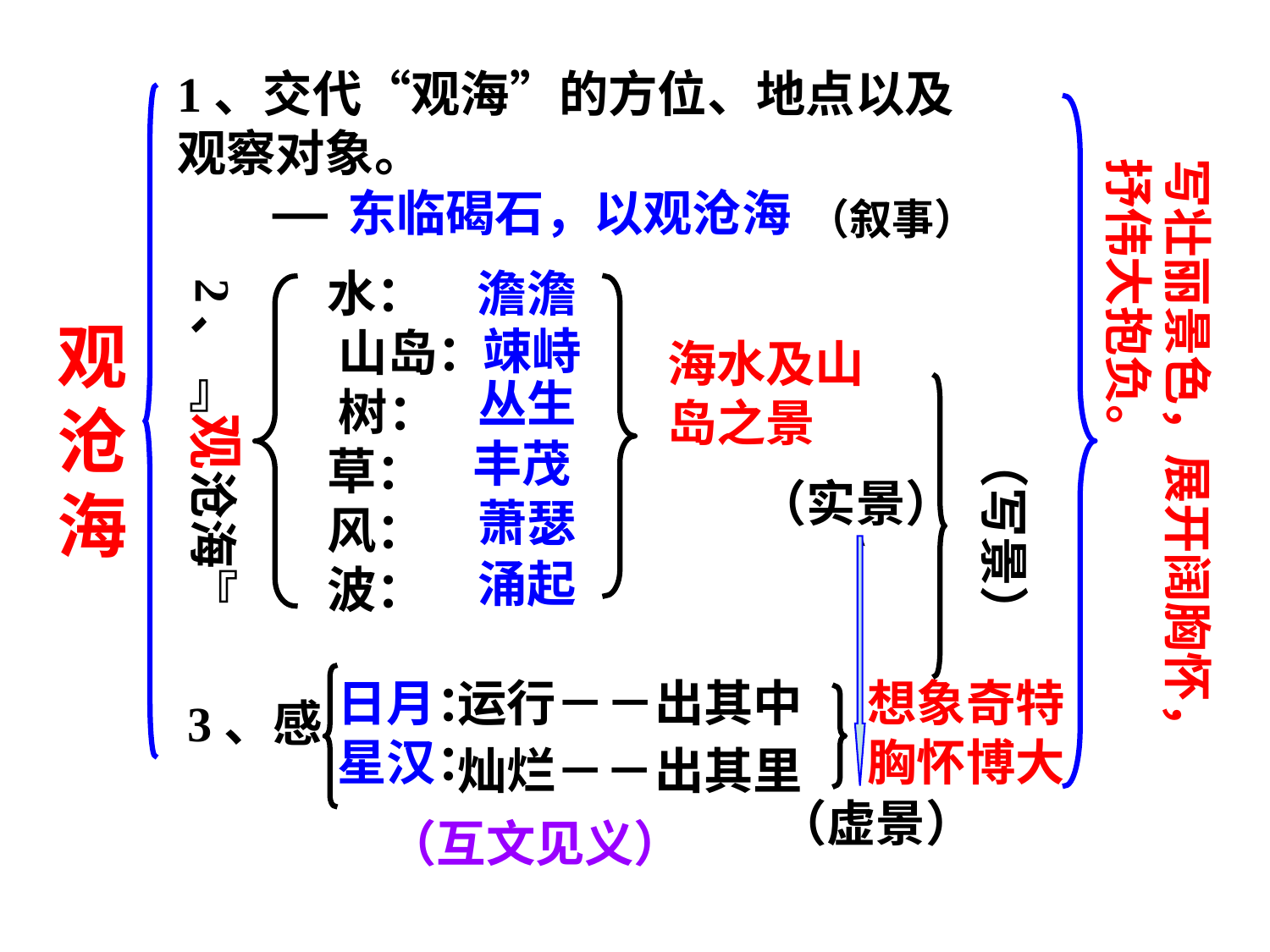

1、交代“观海”的方位、地点以及观察对象。

写壮丽景色，展开阔胸怀，抒伟大抱负。
东临碣石，以观沧海
（叙事）

水：            山岛：      树：          草：         风：          波：
澹澹
2、﹃观沧海﹄

观沧海
竦峙
海水及山岛之景
丛生

丰茂
（写景）
（实景）
萧瑟

涌起

日月：    星汉：
运行－－出其中
想象奇特胸怀博大
3、感

灿烂－－出其里
（虚景）
（互文见义）